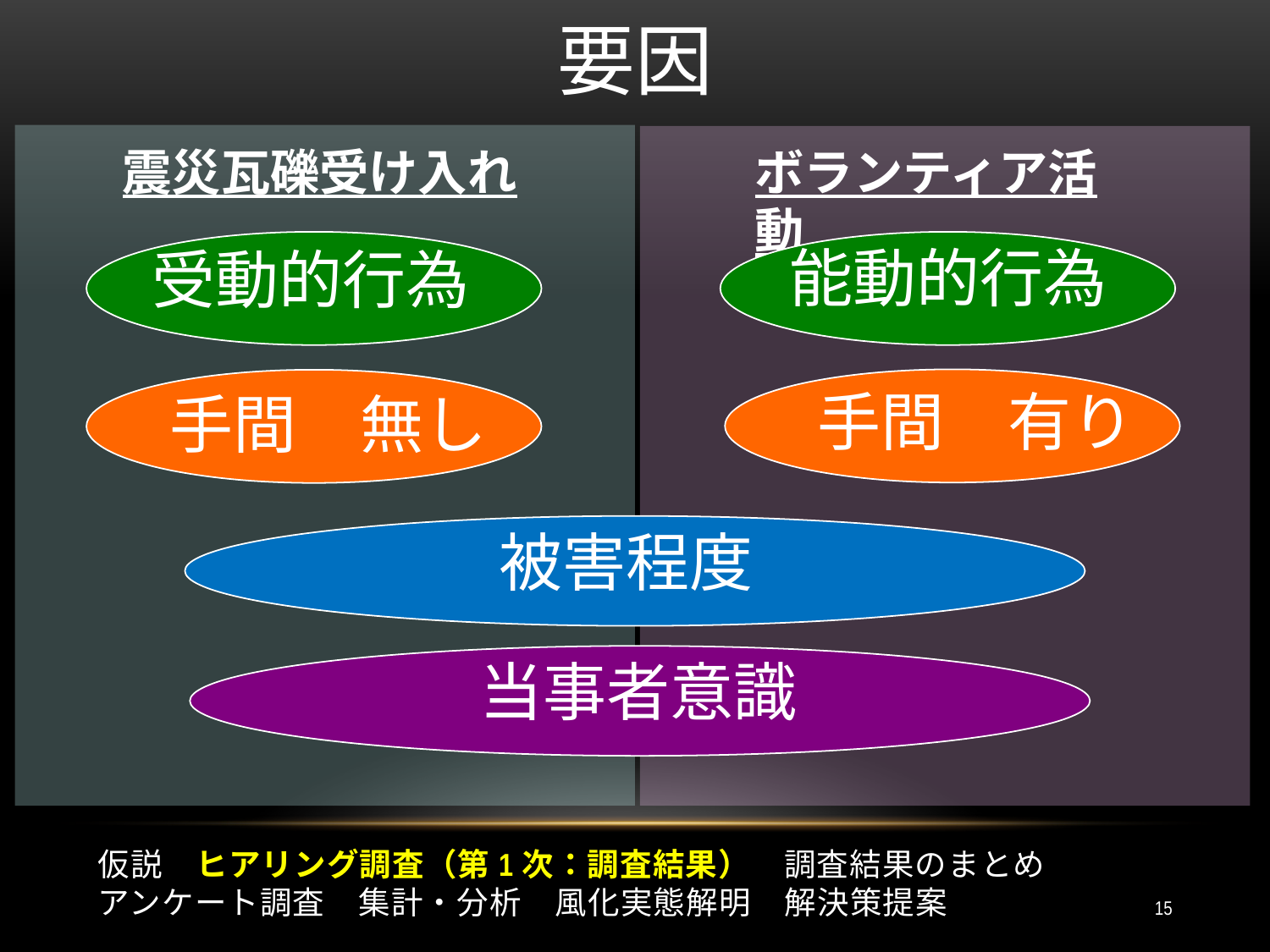

要因

震災瓦礫受け入れ
ボランティア活動
能動的行為

受動的行為

手間　有り

手間　無し

被害程度

当事者意識
仮説　ヒアリング調査（第1次：調査結果）　調査結果のまとめ
アンケート調査　集計・分析　風化実態解明　解決策提案
15